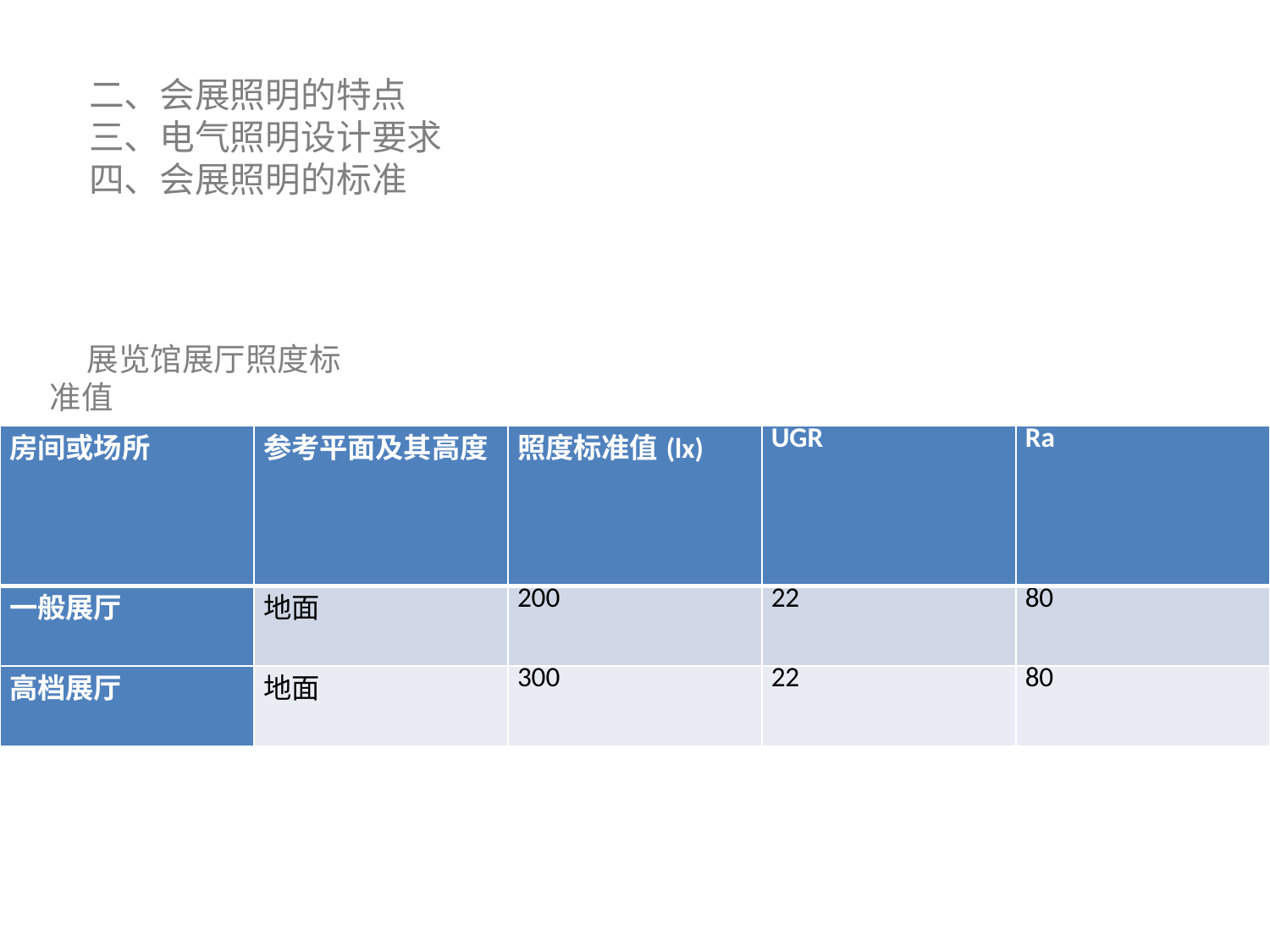

二、会展照明的特点
三、电气照明设计要求
四、会展照明的标准

展览馆展厅照度标准值
| 房间或场所 | 参考平面及其高度 | 照度标准值(lx) | UGR | Ra |
| --- | --- | --- | --- | --- |
| 一般展厅 | 地面 | 200 | 22 | 80 |
| 高档展厅 | 地面 | 300 | 22 | 80 |